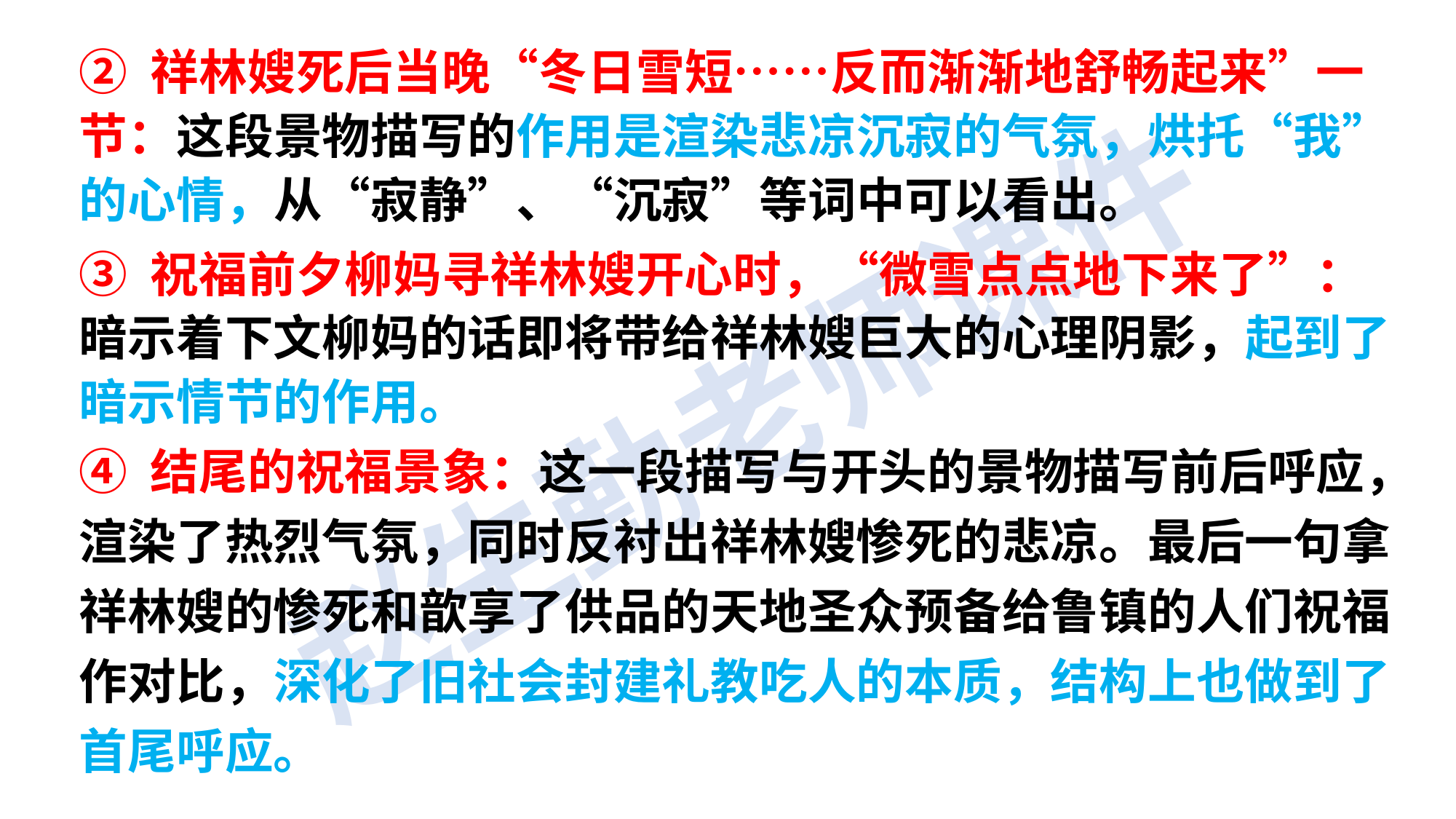

② 祥林嫂死后当晚“冬日雪短……反而渐渐地舒畅起来”一节：这段景物描写的作用是渲染悲凉沉寂的气氛，烘托“我”的心情，从“寂静”、“沉寂”等词中可以看出。
③ 祝福前夕柳妈寻祥林嫂开心时，“微雪点点地下来了”：暗示着下文柳妈的话即将带给祥林嫂巨大的心理阴影，起到了暗示情节的作用。
④ 结尾的祝福景象：这一段描写与开头的景物描写前后呼应，渲染了热烈气氛，同时反衬出祥林嫂惨死的悲凉。最后一句拿祥林嫂的惨死和歆享了供品的天地圣众预备给鲁镇的人们祝福作对比，深化了旧社会封建礼教吃人的本质，结构上也做到了首尾呼应。